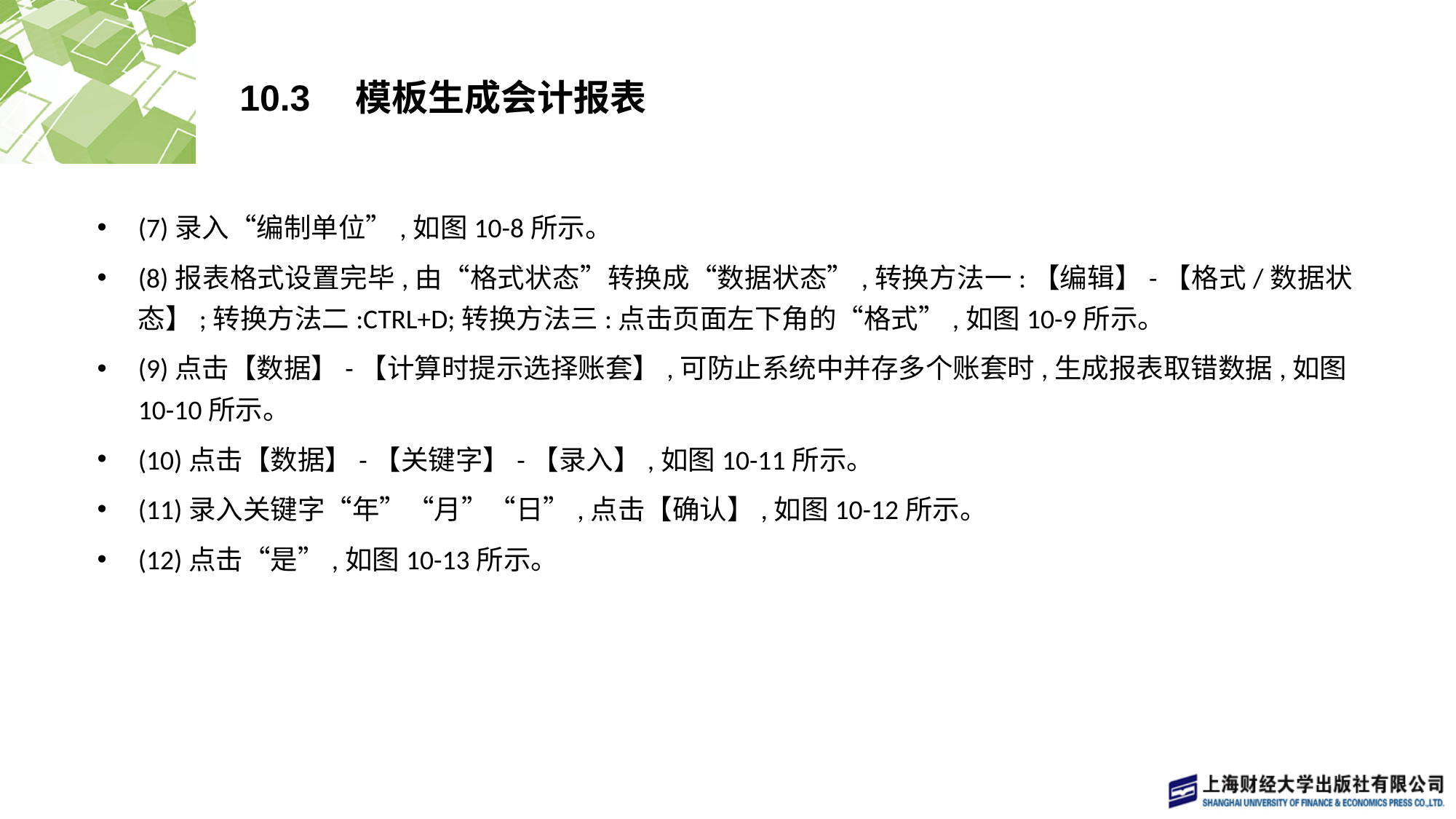

# 10.3　模板生成会计报表
(7)录入“编制单位”,如图10-8所示。
(8)报表格式设置完毕,由“格式状态”转换成“数据状态”,转换方法一:【编辑】-【格式/数据状态】;转换方法二:CTRL+D;转换方法三:点击页面左下角的“格式”,如图10-9所示。
(9)点击【数据】-【计算时提示选择账套】,可防止系统中并存多个账套时,生成报表取错数据,如图10-10所示。
(10)点击【数据】-【关键字】-【录入】,如图10-11所示。
(11)录入关键字“年”“月”“日”,点击【确认】,如图10-12所示。
(12)点击“是”,如图10-13所示。